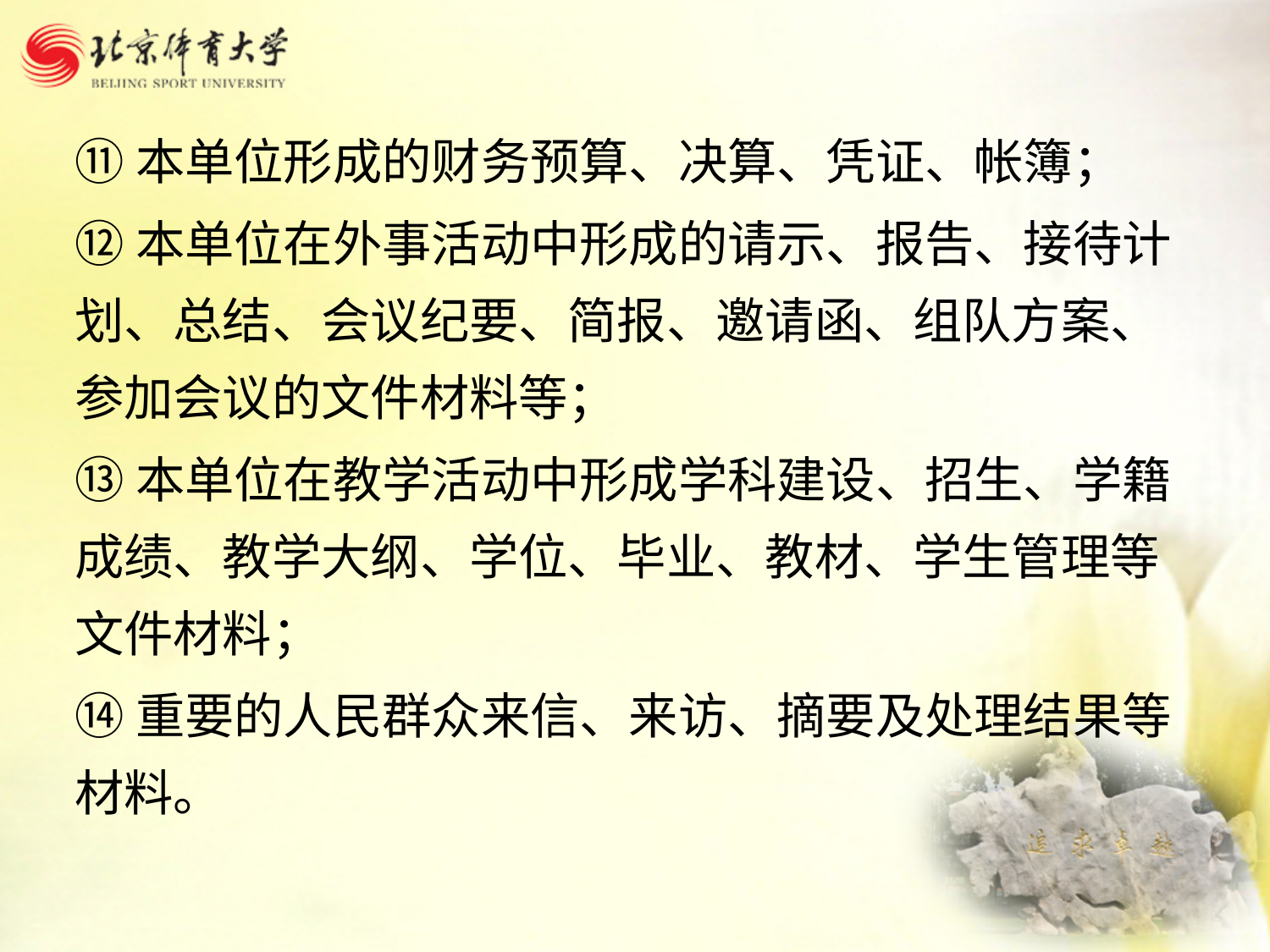

⑪本单位形成的财务预算、决算、凭证、帐簿；
⑫本单位在外事活动中形成的请示、报告、接待计划、总结、会议纪要、简报、邀请函、组队方案、参加会议的文件材料等；
⑬本单位在教学活动中形成学科建设、招生、学籍成绩、教学大纲、学位、毕业、教材、学生管理等文件材料；
⑭重要的人民群众来信、来访、摘要及处理结果等材料。